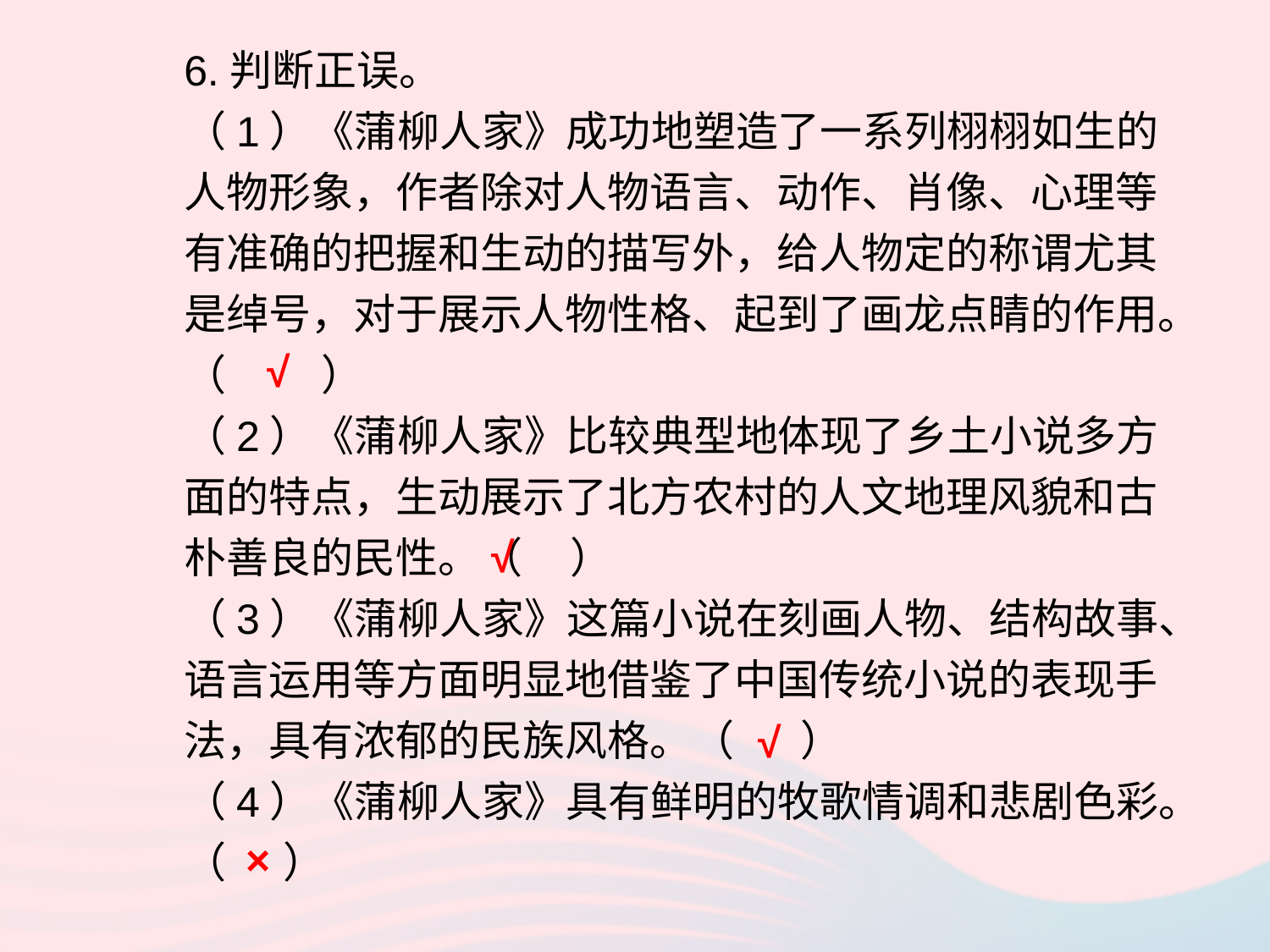

6.判断正误。
（1）《蒲柳人家》成功地塑造了一系列栩栩如生的人物形象，作者除对人物语言、动作、肖像、心理等有准确的把握和生动的描写外，给人物定的称谓尤其是绰号，对于展示人物性格、起到了画龙点睛的作用。
（          ）
（2）《蒲柳人家》比较典型地体现了乡土小说多方面的特点，生动展示了北方农村的人文地理风貌和古朴善良的民性。（     ）
（3）《蒲柳人家》这篇小说在刻画人物、结构故事、语言运用等方面明显地借鉴了中国传统小说的表现手法，具有浓郁的民族风格。（       ）
（4）《蒲柳人家》具有鲜明的牧歌情调和悲剧色彩。（      ）
√
√
√
×